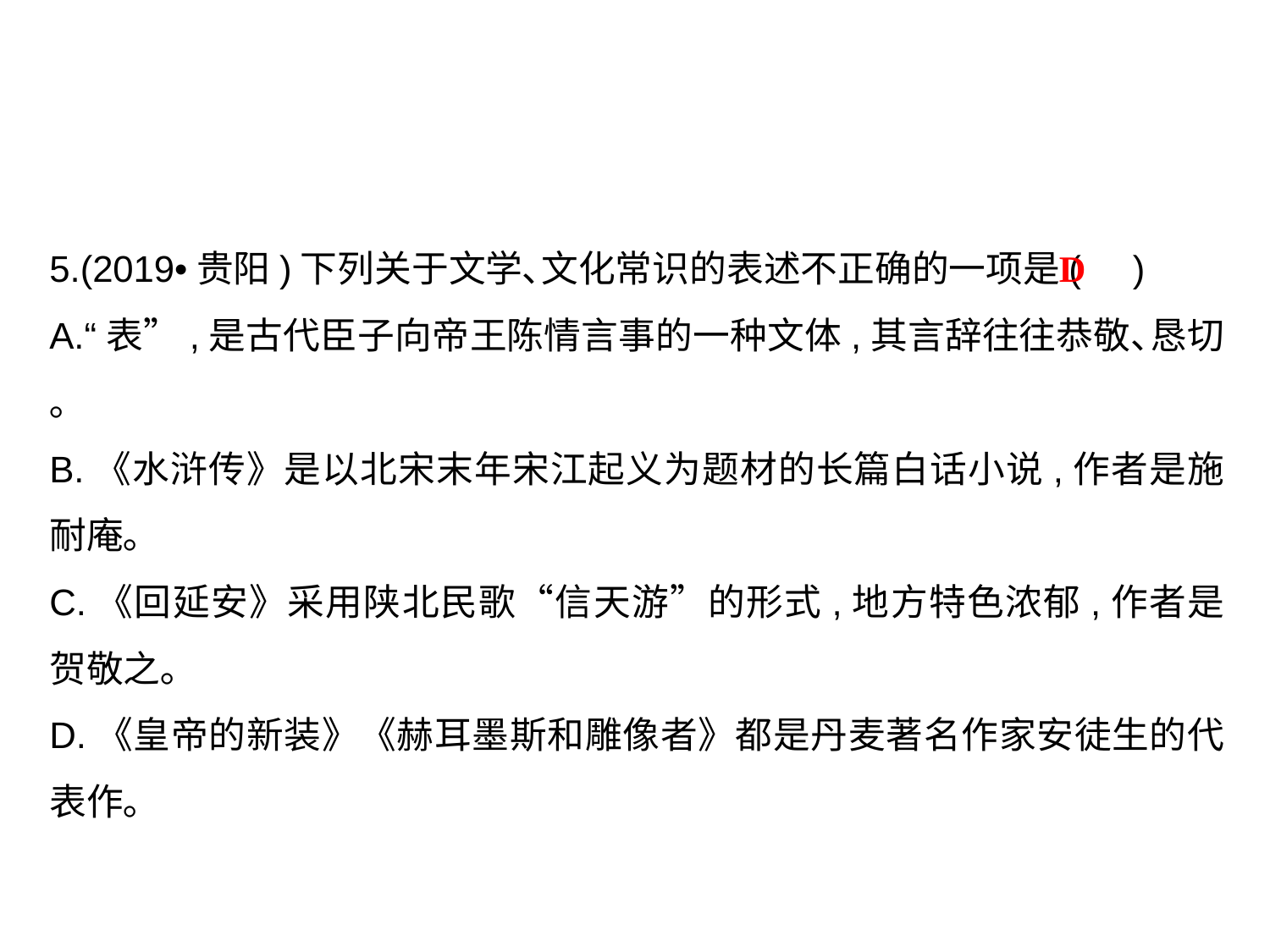

5.(2019•贵阳)下列关于文学､文化常识的表述不正确的一项是(     )
A.“表”,是古代臣子向帝王陈情言事的一种文体,其言辞往往恭敬､恳切｡
B.《水浒传》是以北宋末年宋江起义为题材的长篇白话小说,作者是施耐庵｡
C.《回延安》采用陕北民歌“信天游”的形式,地方特色浓郁,作者是贺敬之｡
D.《皇帝的新装》《赫耳墨斯和雕像者》都是丹麦著名作家安徒生的代表作｡
D